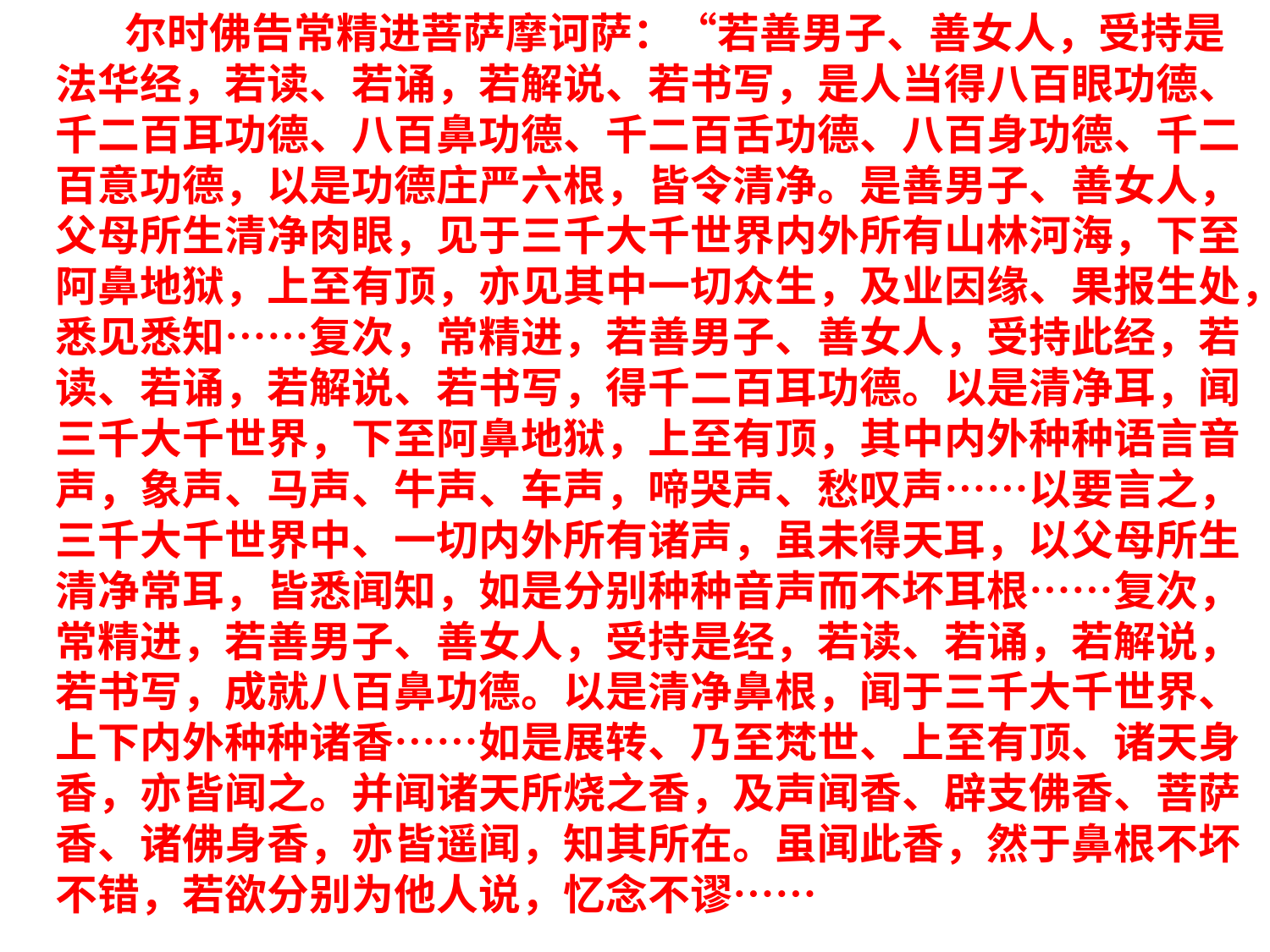

尔时佛告常精进菩萨摩诃萨：“若善男子、善女人，受持是法华经，若读、若诵，若解说、若书写，是人当得八百眼功德、千二百耳功德、八百鼻功德、千二百舌功德、八百身功德、千二百意功德，以是功德庄严六根，皆令清净。是善男子、善女人，父母所生清净肉眼，见于三千大千世界内外所有山林河海，下至阿鼻地狱，上至有顶，亦见其中一切众生，及业因缘、果报生处，悉见悉知……复次，常精进，若善男子、善女人，受持此经，若读、若诵，若解说、若书写，得千二百耳功德。以是清净耳，闻三千大千世界，下至阿鼻地狱，上至有顶，其中内外种种语言音声，象声、马声、牛声、车声，啼哭声、愁叹声……以要言之，三千大千世界中、一切内外所有诸声，虽未得天耳，以父母所生清净常耳，皆悉闻知，如是分别种种音声而不坏耳根……复次，常精进，若善男子、善女人，受持是经，若读、若诵，若解说，若书写，成就八百鼻功德。以是清净鼻根，闻于三千大千世界、上下内外种种诸香……如是展转、乃至梵世、上至有顶、诸天身香，亦皆闻之。并闻诸天所烧之香，及声闻香、辟支佛香、菩萨香、诸佛身香，亦皆遥闻，知其所在。虽闻此香，然于鼻根不坏不错，若欲分别为他人说，忆念不谬……